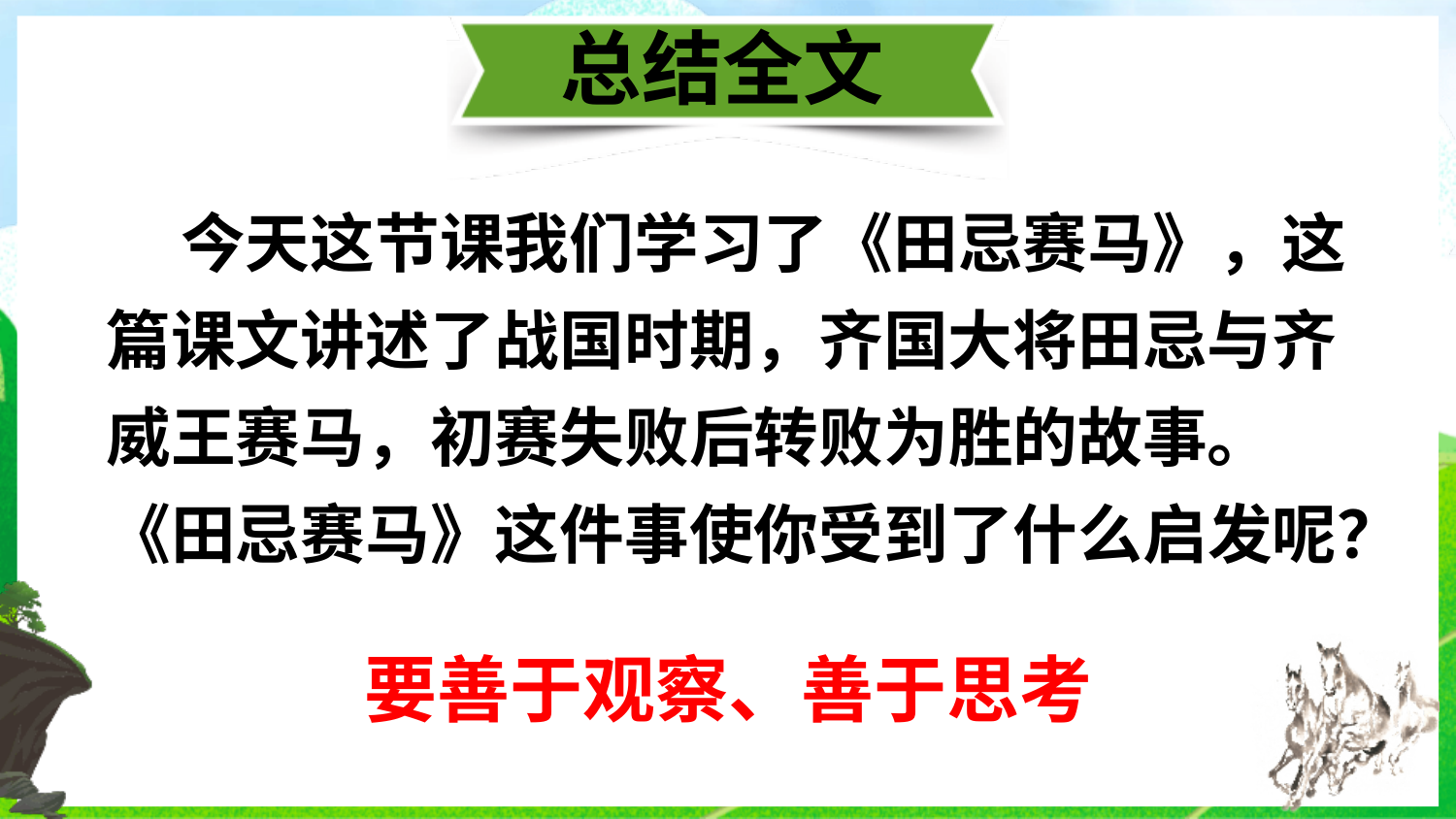

总结全文
    今天这节课我们学习了《田忌赛马》，这篇课文讲述了战国时期，齐国大将田忌与齐威王赛马，初赛失败后转败为胜的故事。《田忌赛马》这件事使你受到了什么启发呢？
要善于观察、善于思考